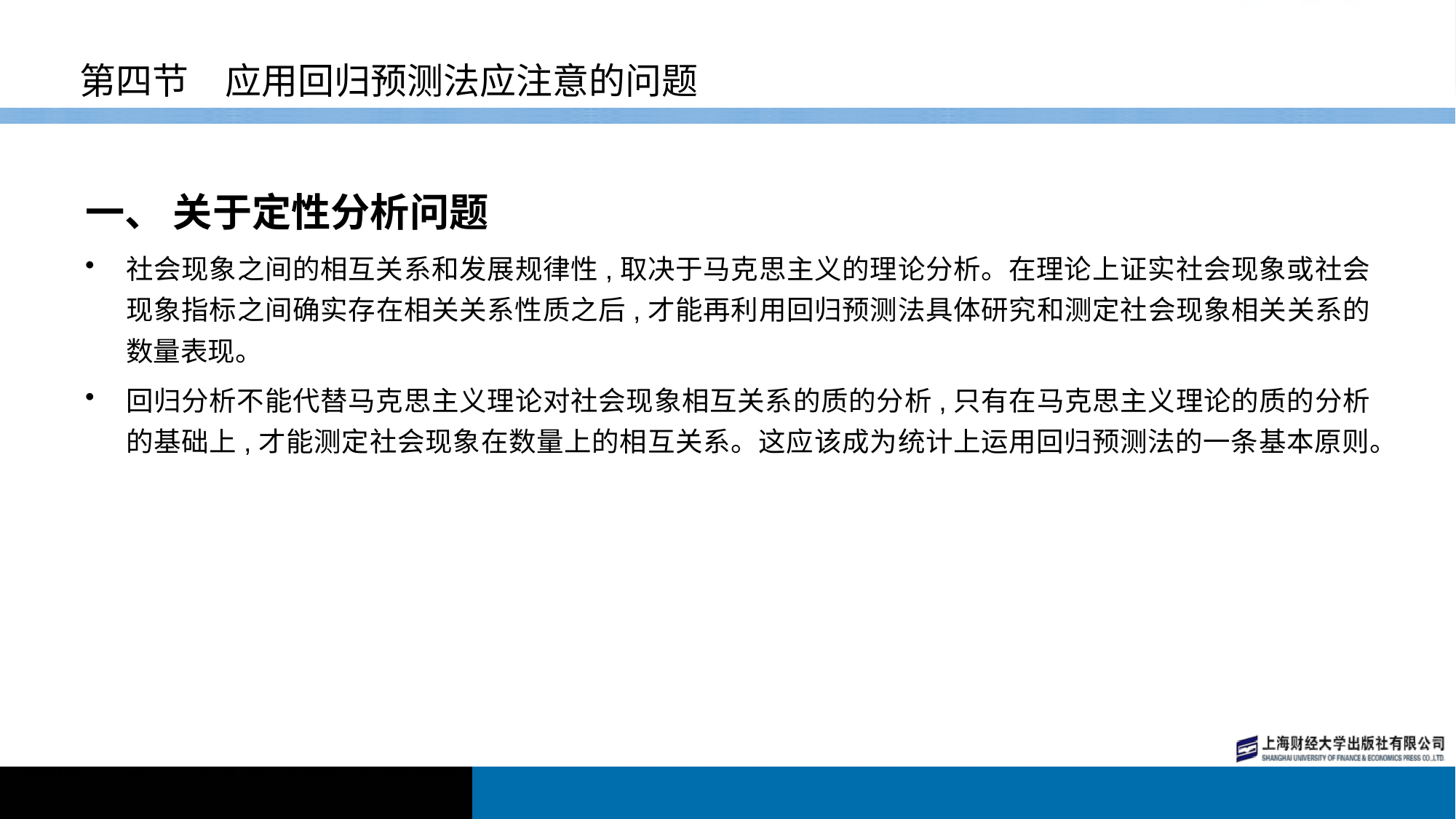

# 第四节　应用回归预测法应注意的问题
一、 关于定性分析问题
社会现象之间的相互关系和发展规律性,取决于马克思主义的理论分析。在理论上证实社会现象或社会现象指标之间确实存在相关关系性质之后,才能再利用回归预测法具体研究和测定社会现象相关关系的数量表现。
回归分析不能代替马克思主义理论对社会现象相互关系的质的分析,只有在马克思主义理论的质的分析的基础上,才能测定社会现象在数量上的相互关系。这应该成为统计上运用回归预测法的一条基本原则。
15